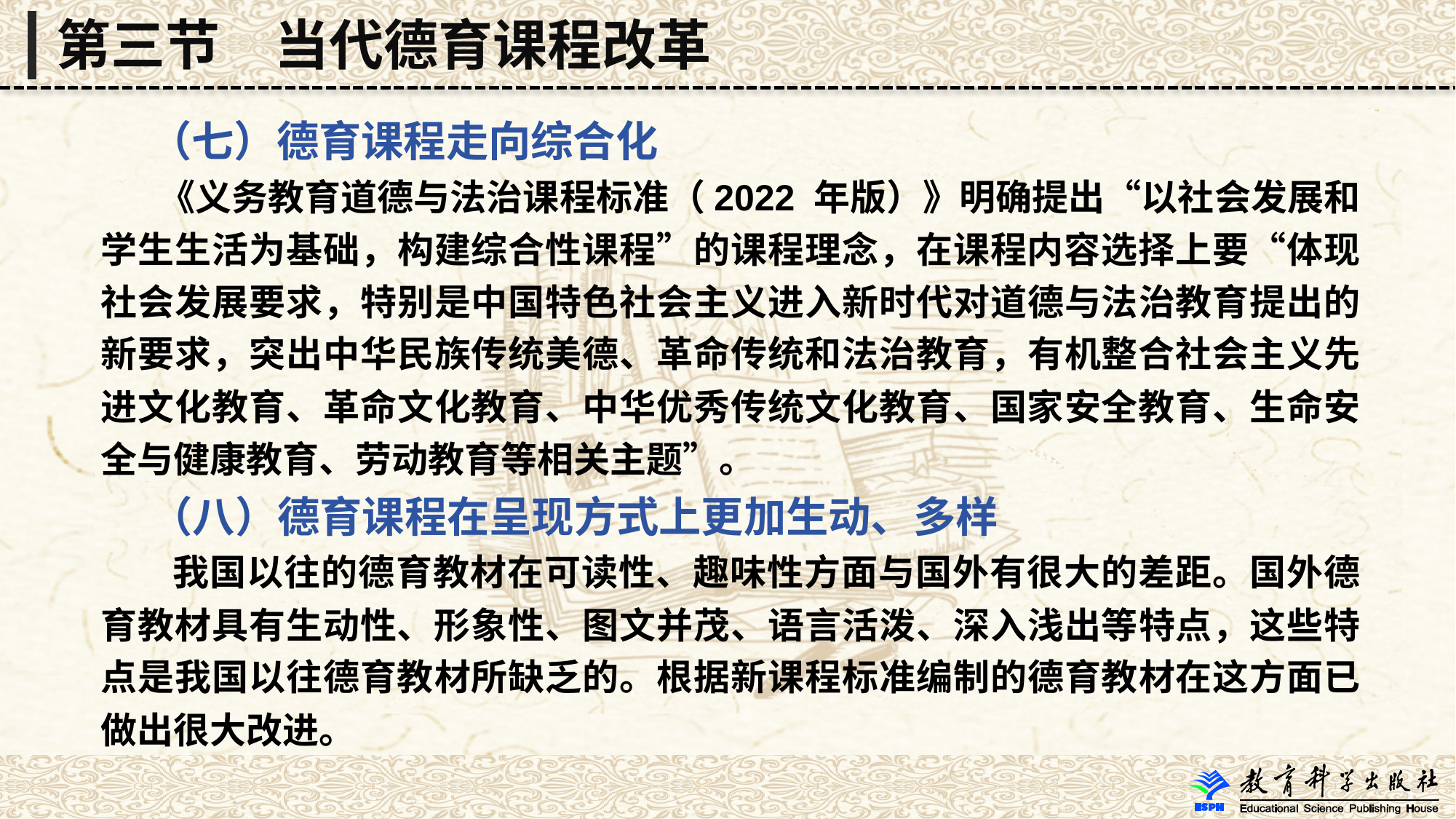

第三节　当代德育课程改革
    （七）德育课程走向综合化
      《义务教育道德与法治课程标准（2022 年版）》明确提出“以社会发展和学生生活为基础，构建综合性课程”的课程理念，在课程内容选择上要“体现社会发展要求，特别是中国特色社会主义进入新时代对道德与法治教育提出的新要求，突出中华民族传统美德、革命传统和法治教育，有机整合社会主义先进文化教育、革命文化教育、中华优秀传统文化教育、国家安全教育、生命安全与健康教育、劳动教育等相关主题”。
     （八）德育课程在呈现方式上更加生动、多样
       我国以往的德育教材在可读性、趣味性方面与国外有很大的差距。国外德育教材具有生动性、形象性、图文并茂、语言活泼、深入浅出等特点，这些特点是我国以往德育教材所缺乏的。根据新课程标准编制的德育教材在这方面已做出很大改进。